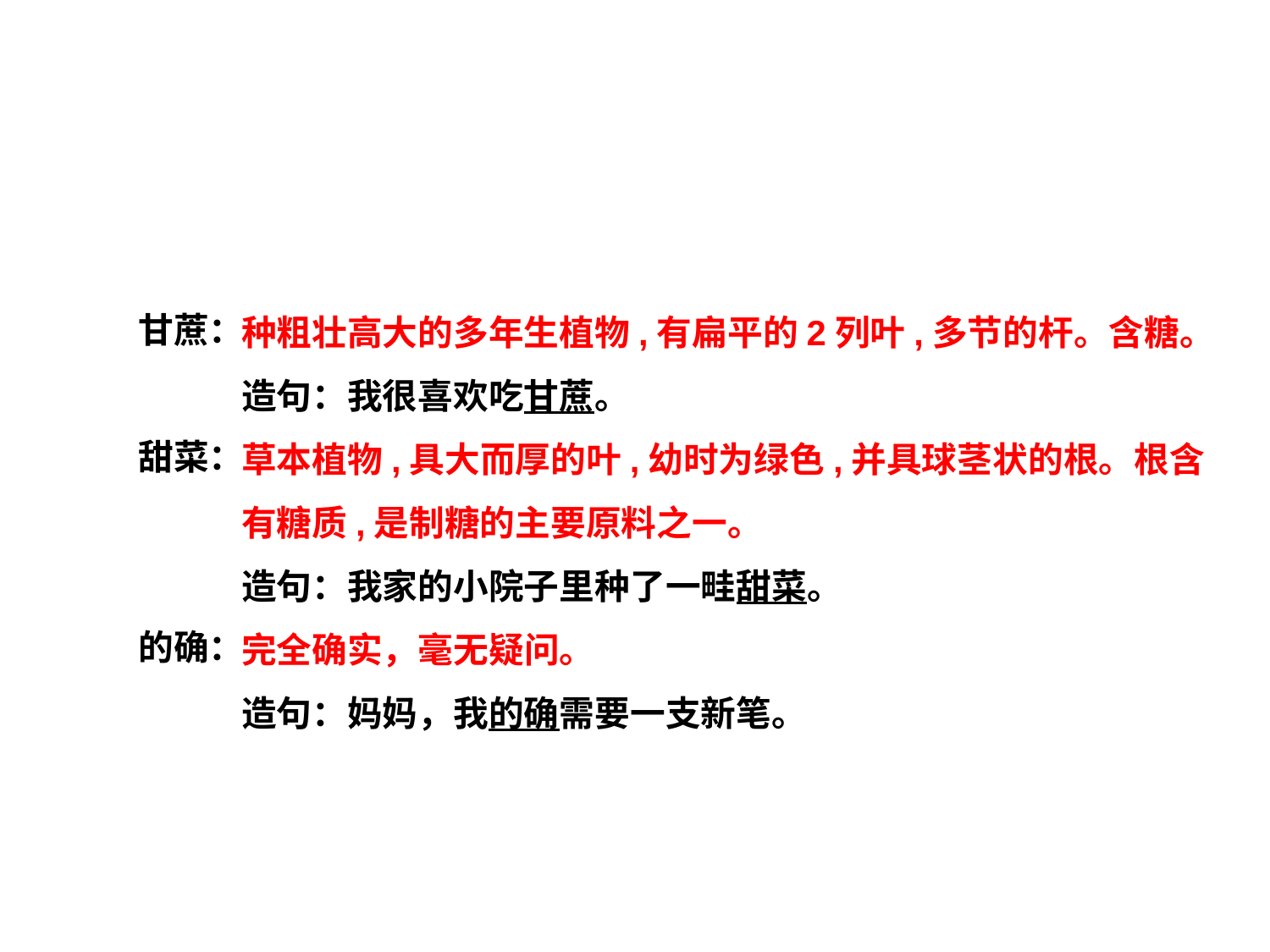

甘蔗：

甜菜：

的确：
种粗壮高大的多年生植物,有扁平的2列叶,多节的杆。含糖。造句：我很喜欢吃甘蔗。
草本植物,具大而厚的叶,幼时为绿色,并具球茎状的根。根含有糖质,是制糖的主要原料之一。
造句：我家的小院子里种了一畦甜菜。
完全确实，毫无疑问。
造句：妈妈，我的确需要一支新笔。